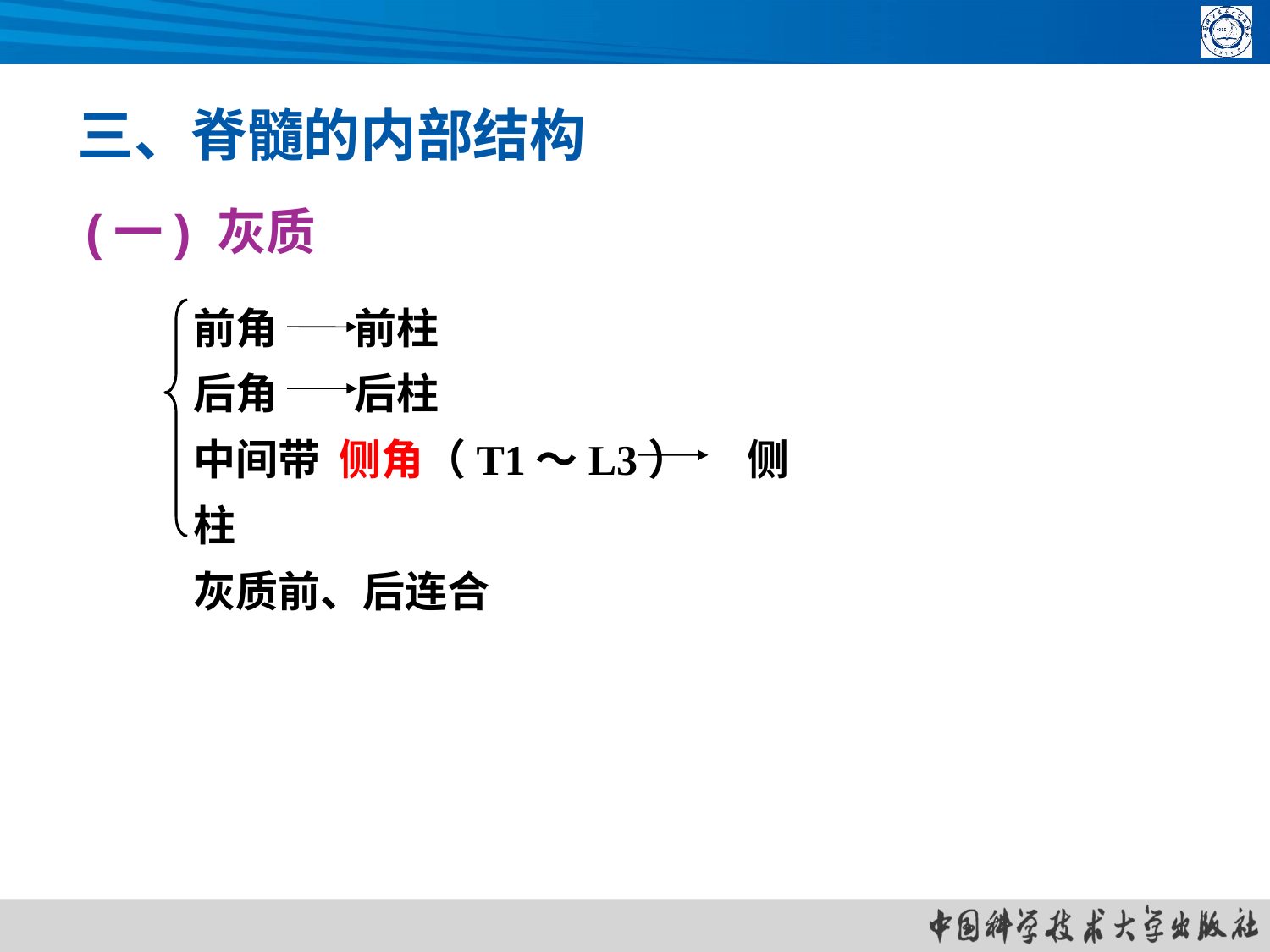

三、脊髓的内部结构
(一) 灰质
前角        前柱
后角        后柱
中间带  侧角（T1～L3）      侧柱
灰质前、后连合